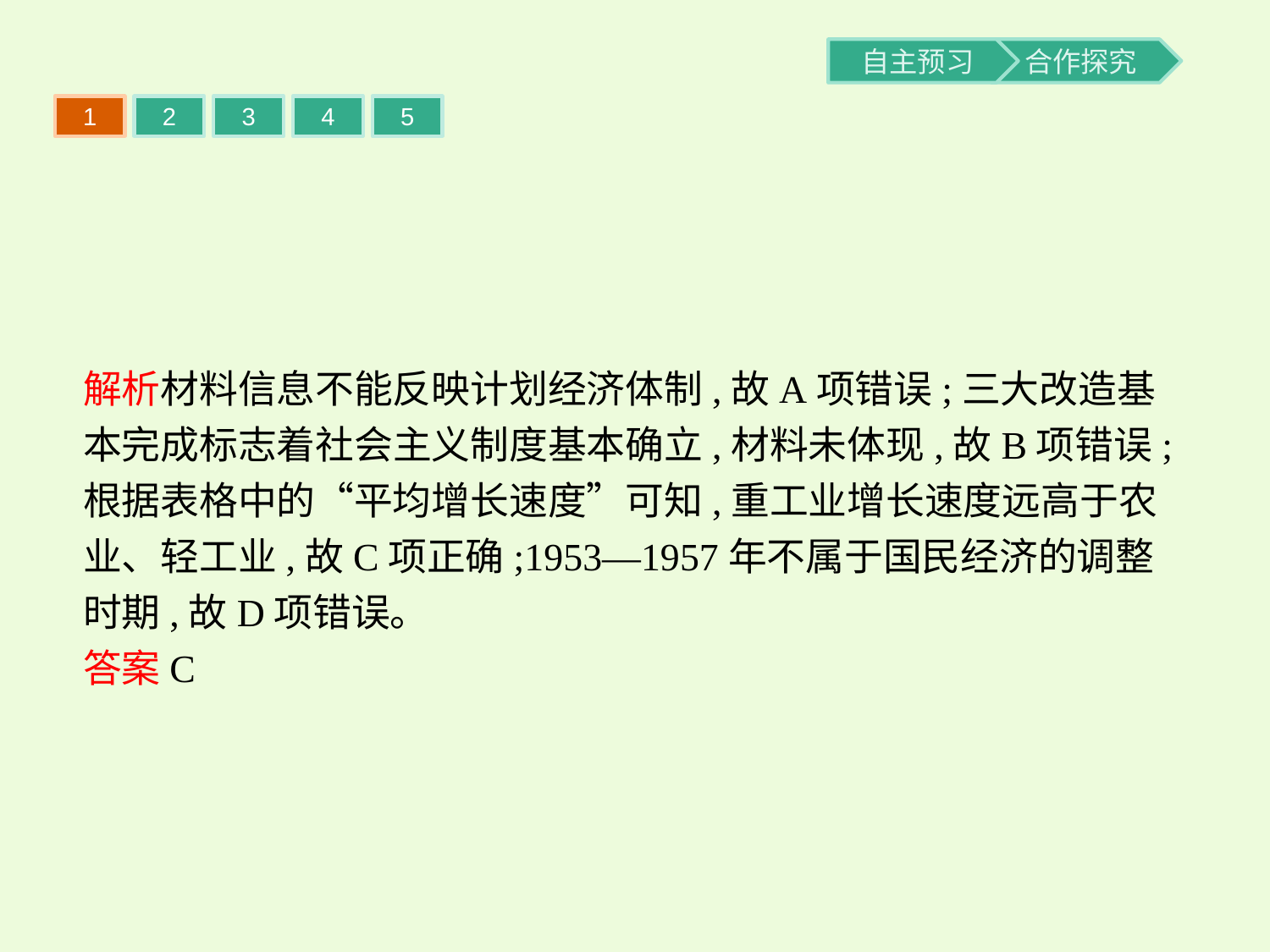

1
2
3
4
5
解析材料信息不能反映计划经济体制,故A项错误;三大改造基本完成标志着社会主义制度基本确立,材料未体现,故B项错误;根据表格中的“平均增长速度”可知,重工业增长速度远高于农业、轻工业,故C项正确;1953—1957年不属于国民经济的调整时期,故D项错误。
答案C